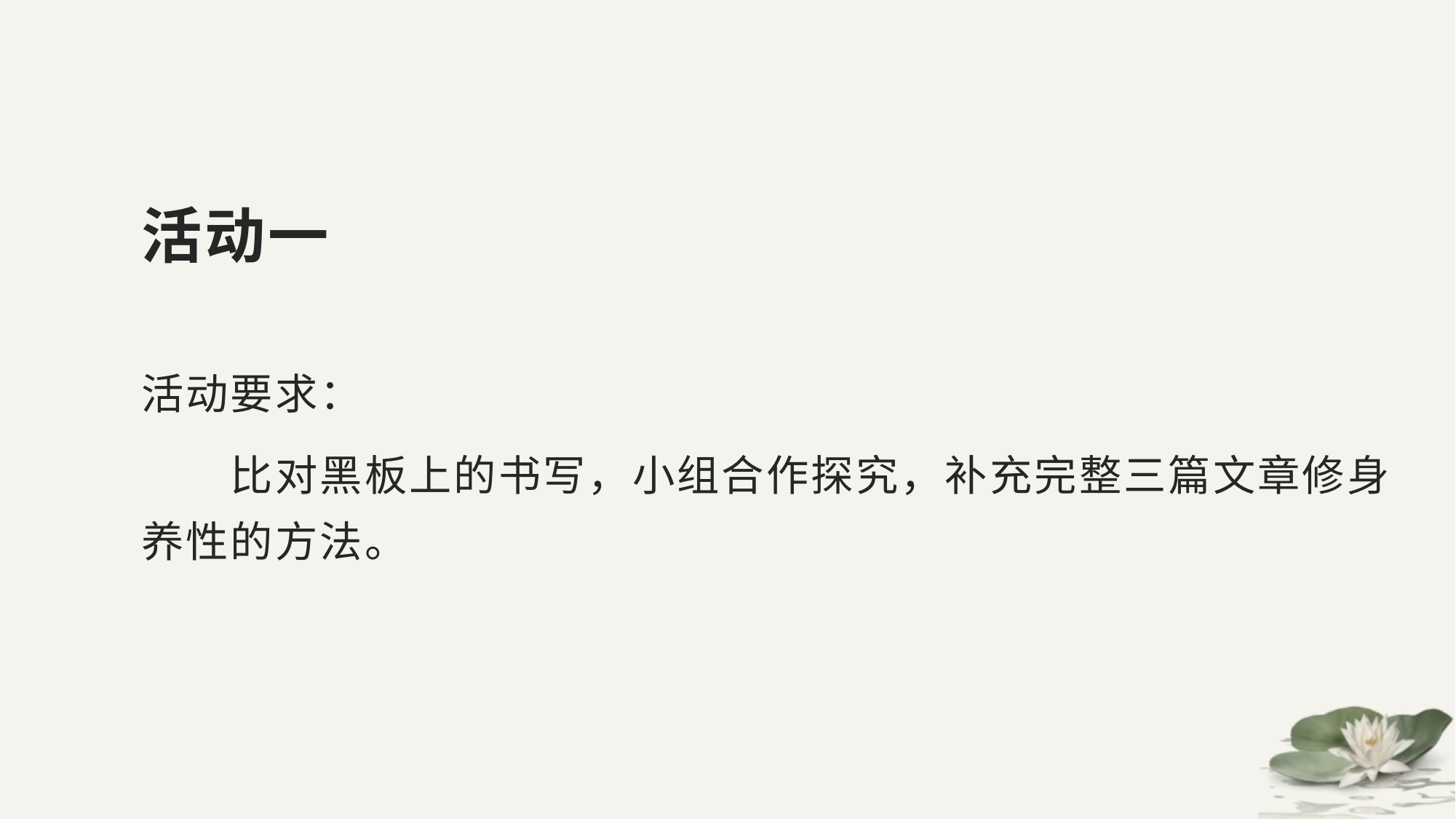

# 活动一
活动要求：
　　比对黑板上的书写，小组合作探究，补充完整三篇文章修身养性的方法。